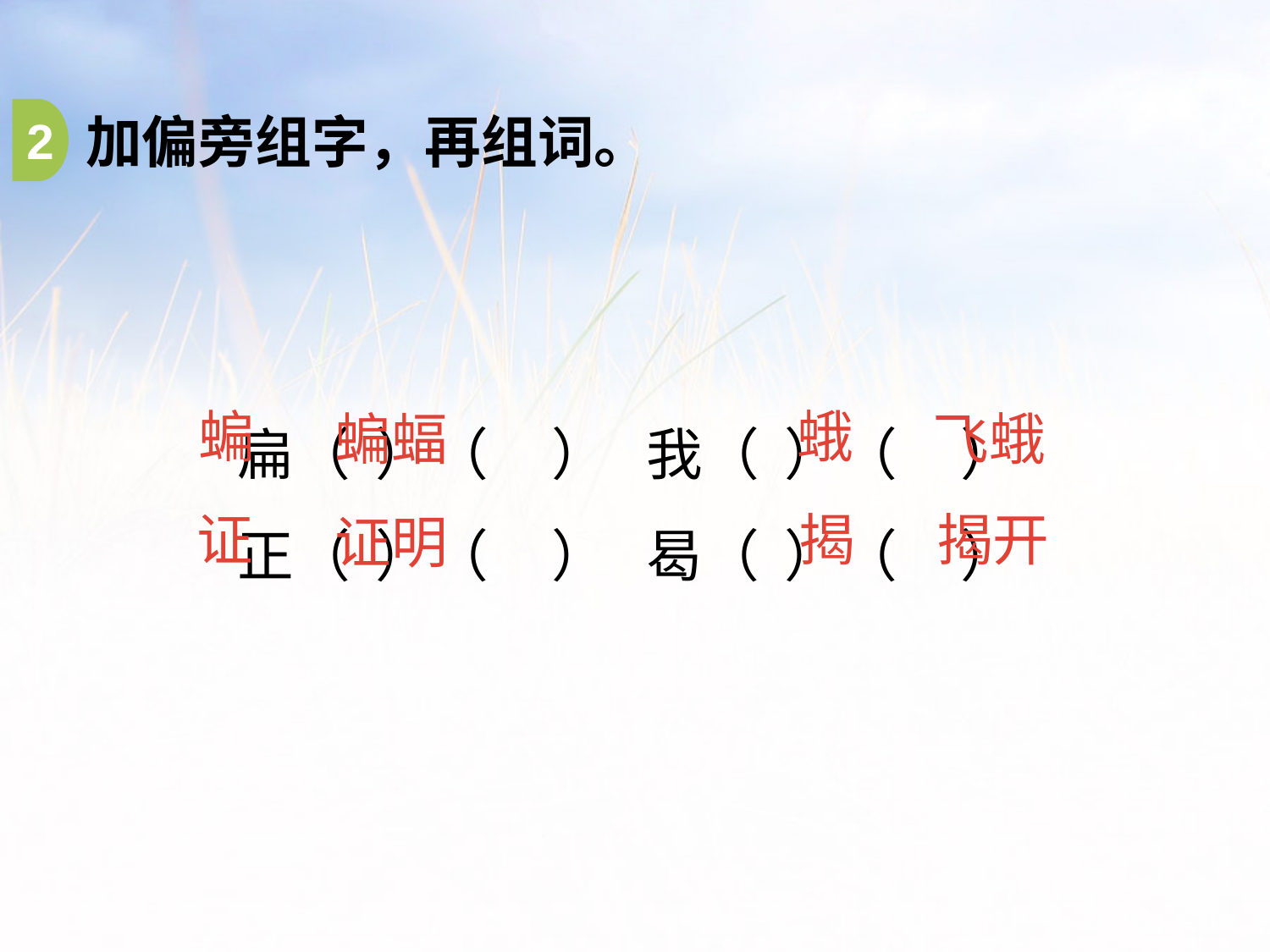

2
加偏旁组字，再组词。
扁（  ）（     ）   我（  ）（     ）
正（  ）（     ）   曷（  ）（     ）
蝙
蛾
蝙蝠
飞蛾
证
揭
揭开
证明